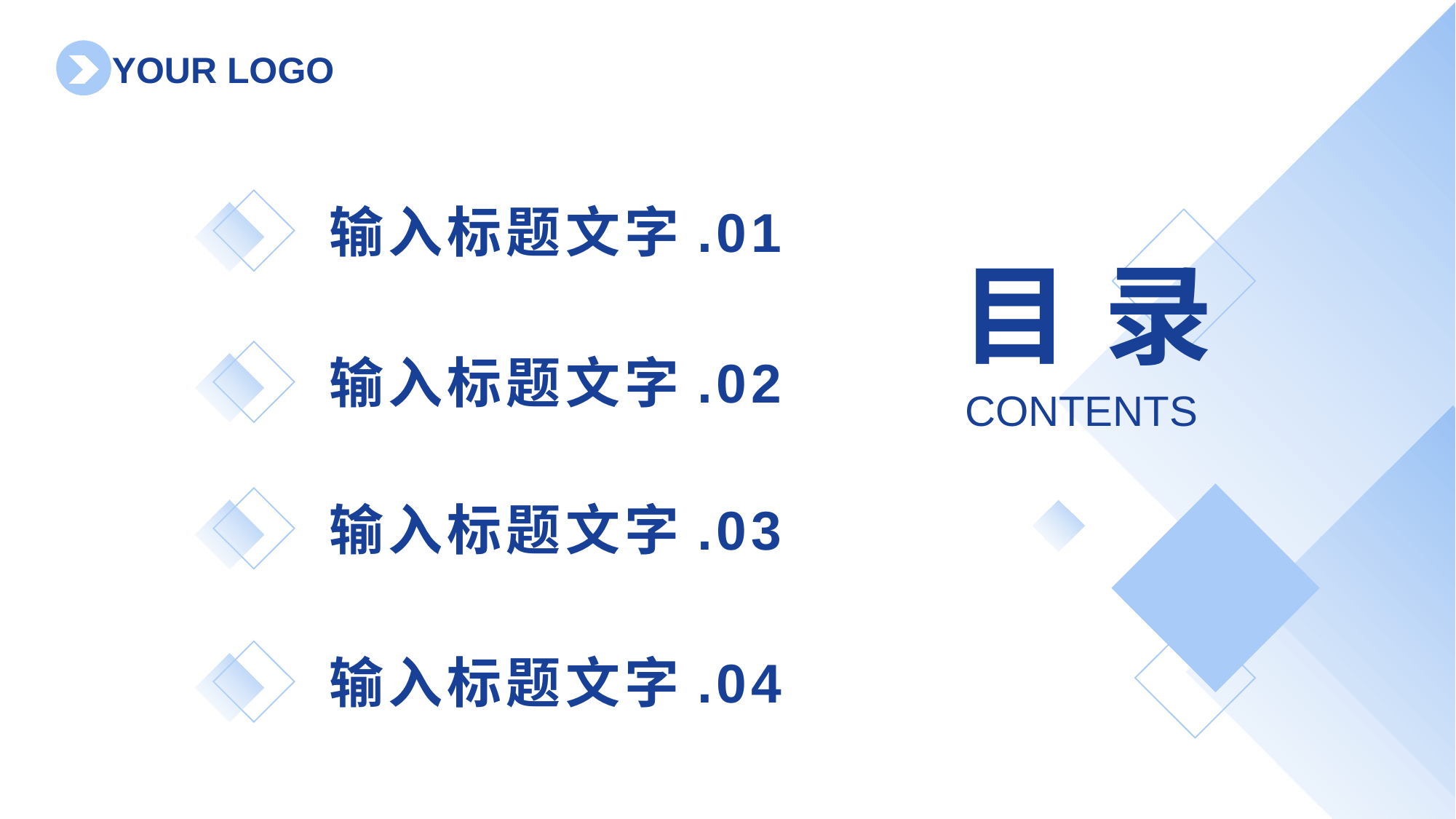

YOUR LOGO

输入标题文字.01

目 录

输入标题文字.02

CONTENTS

输入标题文字.03

输入标题文字.04